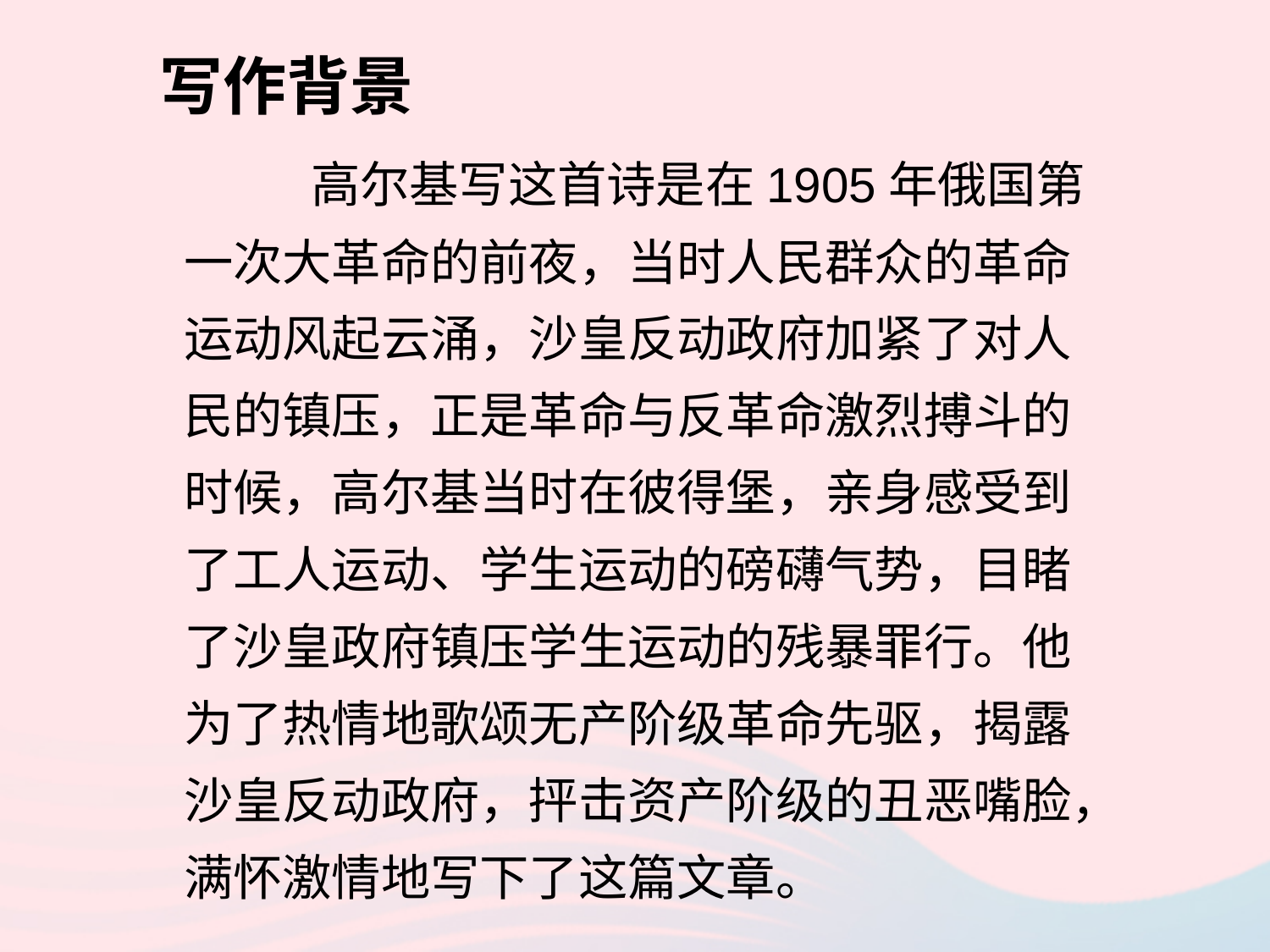

写作背景
	高尔基写这首诗是在1905年俄国第一次大革命的前夜，当时人民群众的革命运动风起云涌，沙皇反动政府加紧了对人民的镇压，正是革命与反革命激烈搏斗的时候，高尔基当时在彼得堡，亲身感受到了工人运动、学生运动的磅礴气势，目睹了沙皇政府镇压学生运动的残暴罪行。他为了热情地歌颂无产阶级革命先驱，揭露沙皇反动政府，抨击资产阶级的丑恶嘴脸，满怀激情地写下了这篇文章。